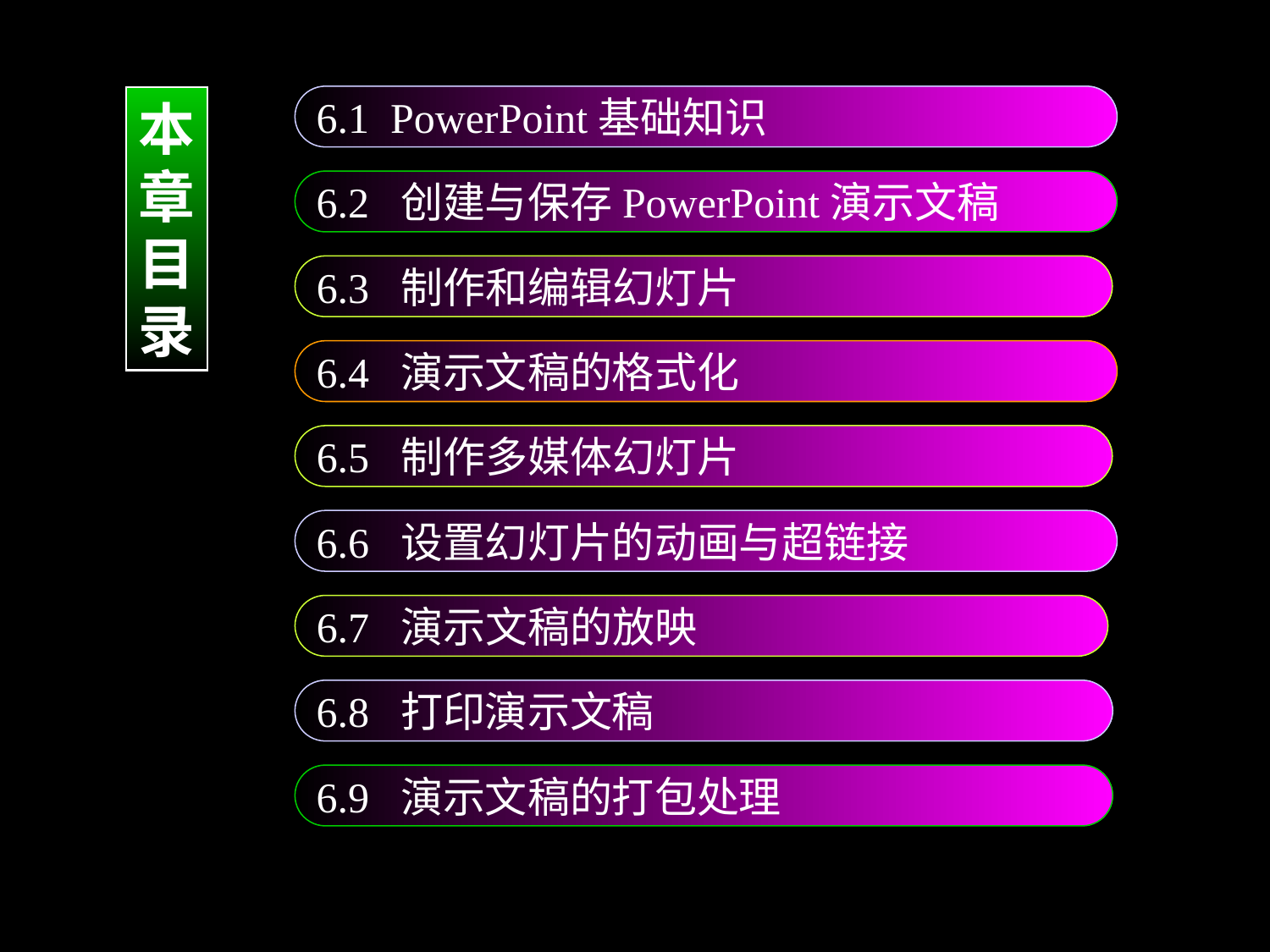

6.1  PowerPoint基础知识
本
章
目
录
6.2  创建与保存PowerPoint演示文稿
6.3  制作和编辑幻灯片
6.4  演示文稿的格式化
6.5  制作多媒体幻灯片
6.6  设置幻灯片的动画与超链接
6.7  演示文稿的放映
6.8  打印演示文稿
6.9  演示文稿的打包处理